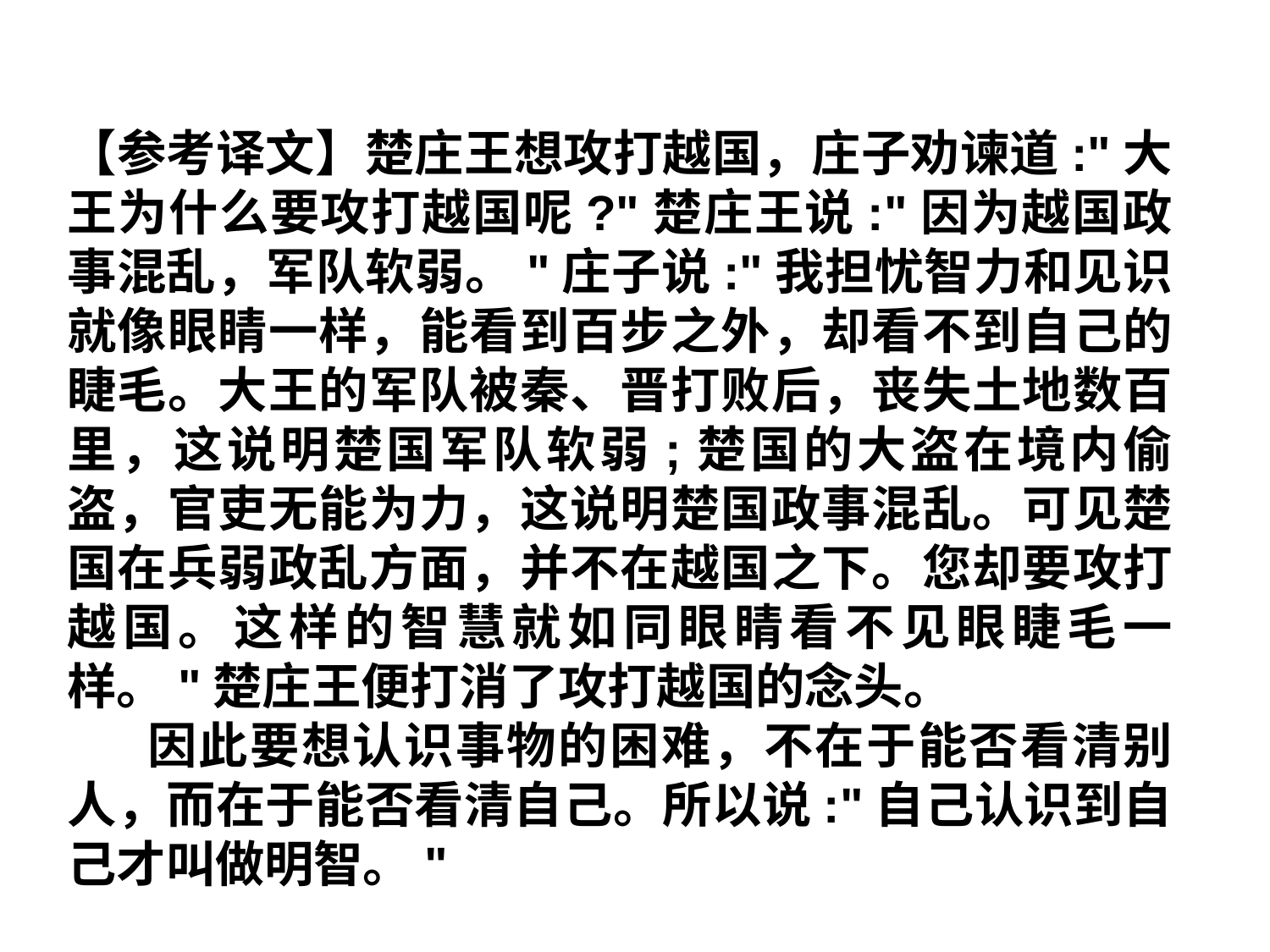

【参考译文】楚庄王想攻打越国，庄子劝谏道:"大王为什么要攻打越国呢?"楚庄王说:"因为越国政事混乱，军队软弱。"庄子说:"我担忧智力和见识就像眼睛一样，能看到百步之外，却看不到自己的睫毛。大王的军队被秦、晋打败后，丧失土地数百里，这说明楚国军队软弱;楚国的大盗在境内偷盗，官吏无能为力，这说明楚国政事混乱。可见楚国在兵弱政乱方面，并不在越国之下。您却要攻打越国。这样的智慧就如同眼睛看不见眼睫毛一样。"楚庄王便打消了攻打越国的念头。
     因此要想认识事物的困难，不在于能否看清别人，而在于能否看清自己。所以说:"自己认识到自己才叫做明智。"